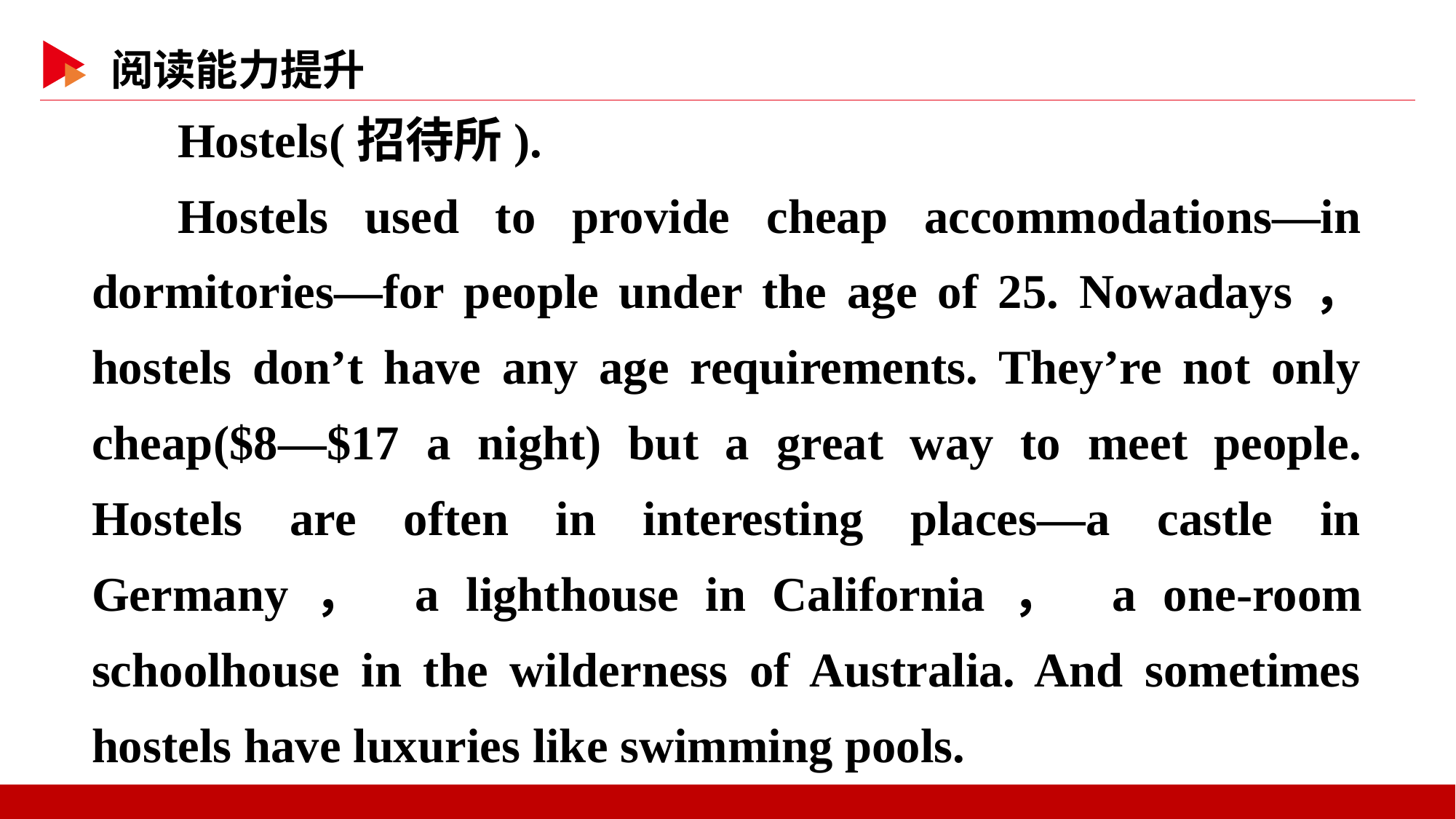

Hostels(招待所).
Hostels used to provide cheap accommodations—in dormitories—for people under the age of 25. Nowadays， hostels don’t have any age requirements. They’re not only cheap($8—$17 a night) but a great way to meet people. Hostels are often in interesting places—a castle in Germany， a lighthouse in California， a one-room schoolhouse in the wilderness of Australia. And sometimes hostels have luxuries like swimming pools.